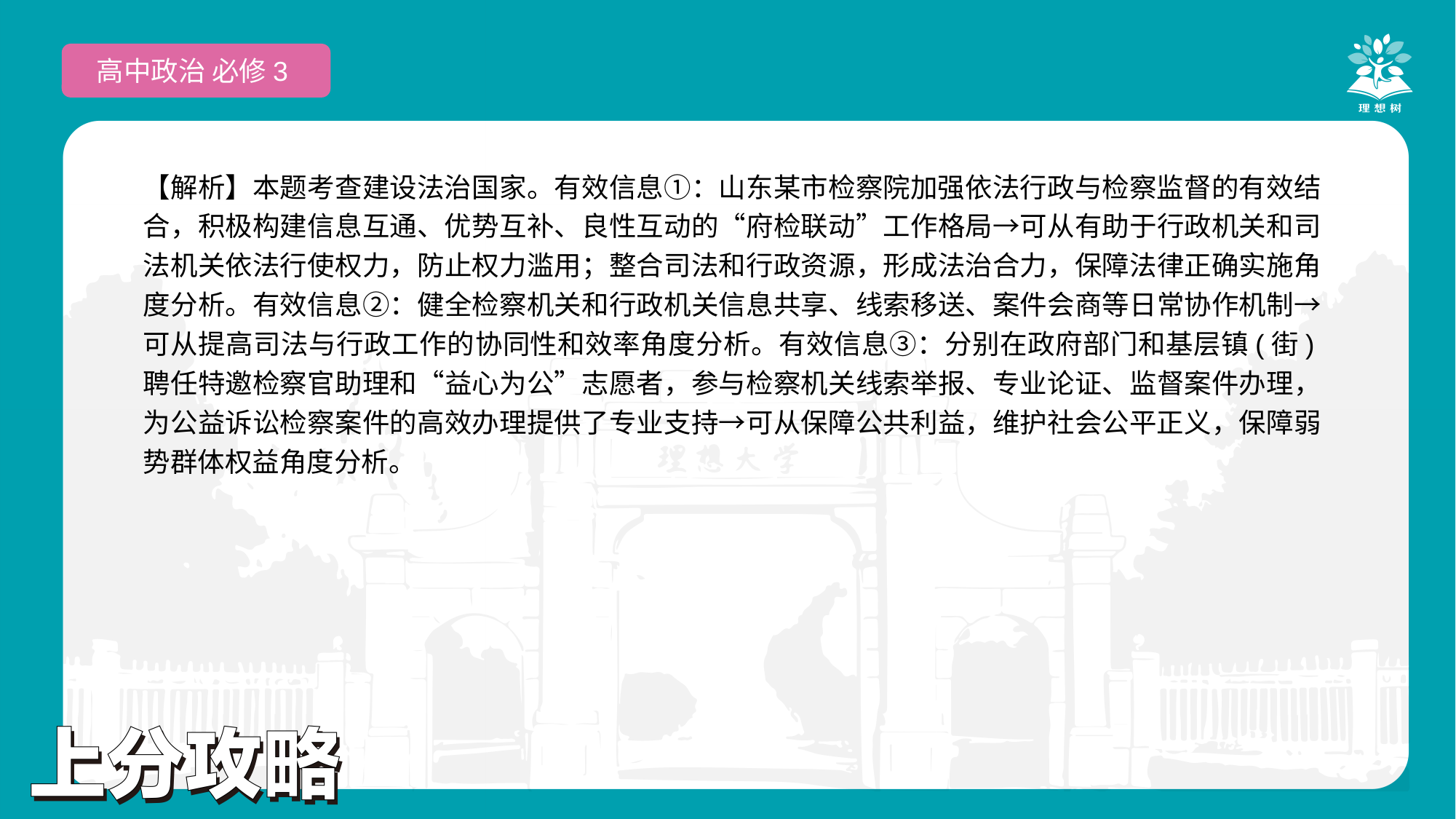

高中政治 必修3
【解析】本题考查建设法治国家。有效信息①：山东某市检察院加强依法行政与检察监督的有效结合，积极构建信息互通、优势互补、良性互动的“府检联动”工作格局→可从有助于行政机关和司法机关依法行使权力，防止权力滥用；整合司法和行政资源，形成法治合力，保障法律正确实施角度分析。有效信息②：健全检察机关和行政机关信息共享、线索移送、案件会商等日常协作机制→可从提高司法与行政工作的协同性和效率角度分析。有效信息③：分别在政府部门和基层镇(街)聘任特邀检察官助理和“益心为公”志愿者，参与检察机关线索举报、专业论证、监督案件办理，为公益诉讼检察案件的高效办理提供了专业支持→可从保障公共利益，维护社会公平正义，保障弱势群体权益角度分析。